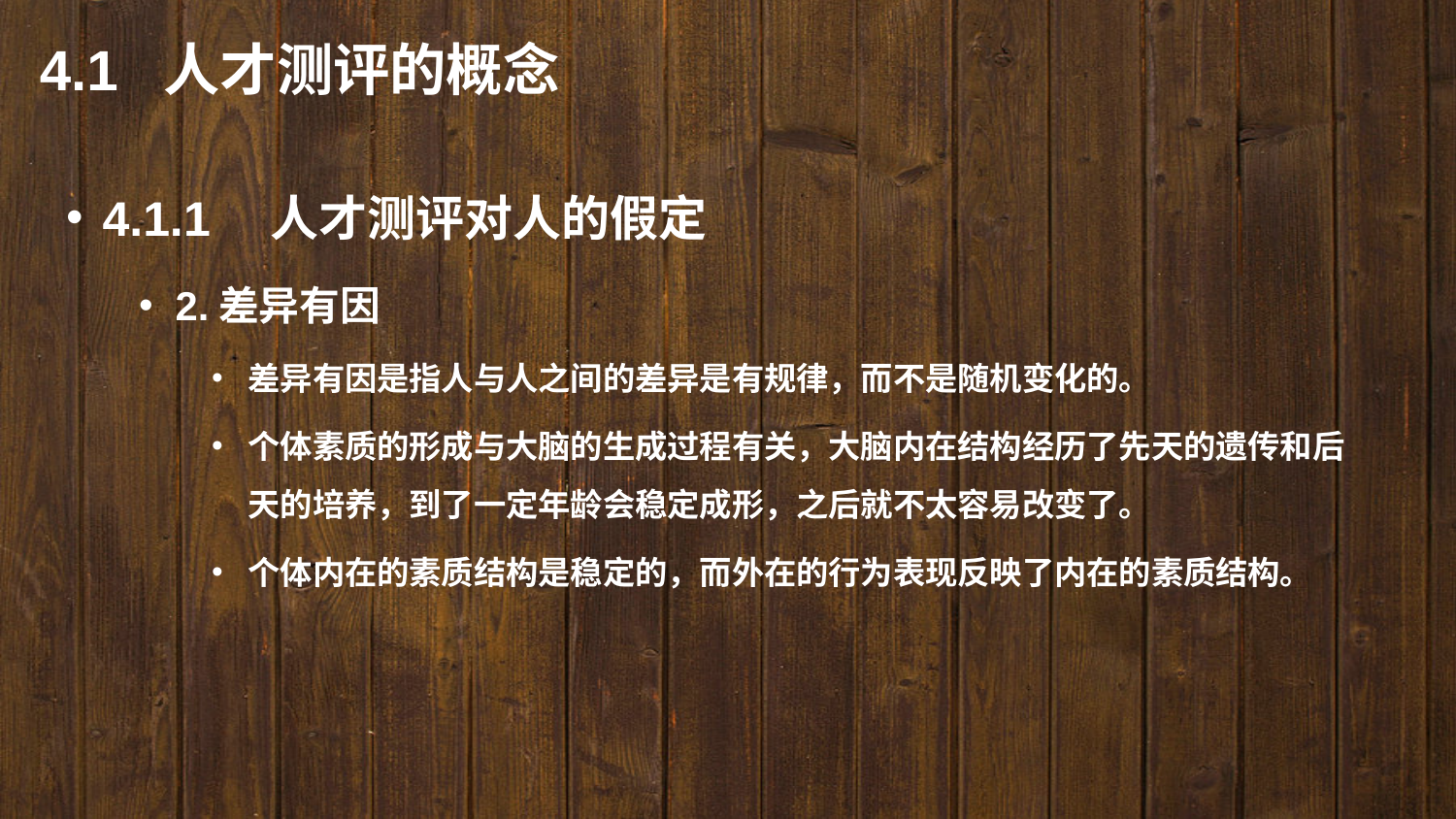

4.1  人才测评的概念
4.1.1　人才测评对人的假定
2.差异有因
差异有因是指人与人之间的差异是有规律，而不是随机变化的。
个体素质的形成与大脑的生成过程有关，大脑内在结构经历了先天的遗传和后天的培养，到了一定年龄会稳定成形，之后就不太容易改变了。
个体内在的素质结构是稳定的，而外在的行为表现反映了内在的素质结构。